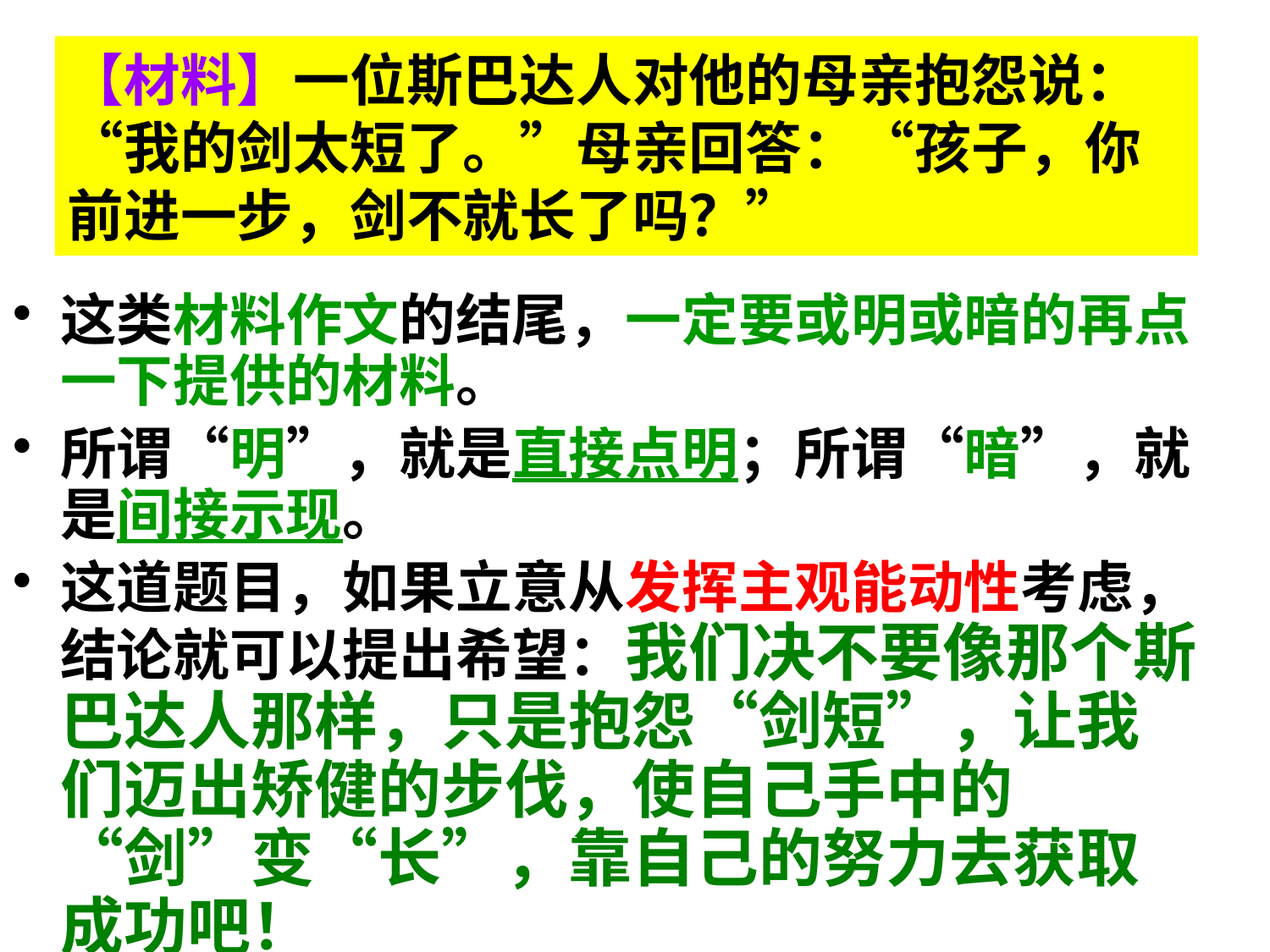

# 【材料】一位斯巴达人对他的母亲抱怨说：“我的剑太短了。”母亲回答：“孩子，你前进一步，剑不就长了吗？”
这类材料作文的结尾，一定要或明或暗的再点一下提供的材料。
所谓“明”，就是直接点明；所谓“暗”，就是间接示现。
这道题目，如果立意从发挥主观能动性考虑，结论就可以提出希望：我们决不要像那个斯巴达人那样，只是抱怨“剑短”，让我们迈出矫健的步伐，使自己手中的“剑”变“长”，靠自己的努力去获取成功吧！